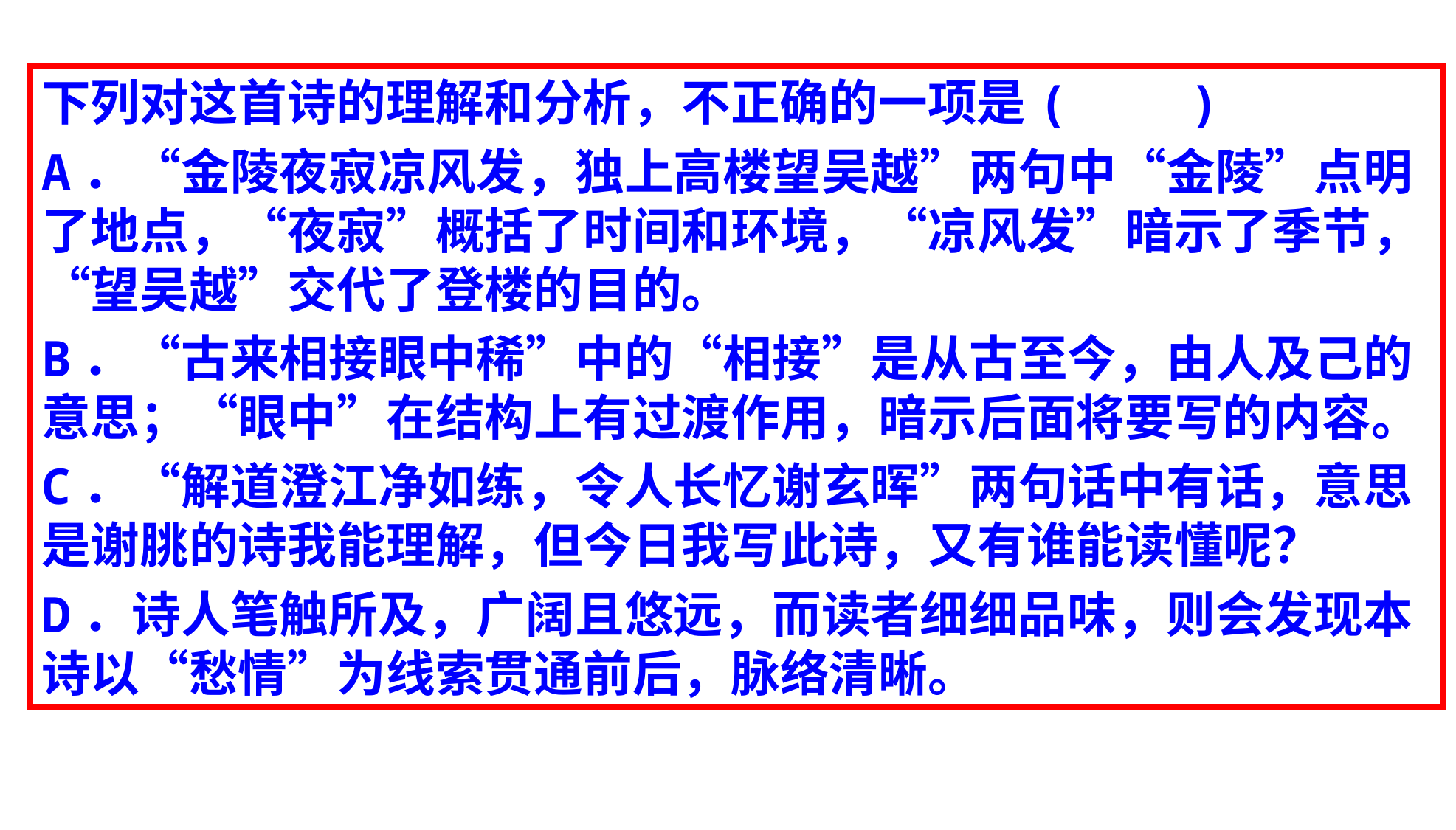

下列对这首诗的理解和分析，不正确的一项是(　　)
A．“金陵夜寂凉风发，独上高楼望吴越”两句中“金陵”点明了地点，“夜寂”概括了时间和环境，“凉风发”暗示了季节，“望吴越”交代了登楼的目的。
B．“古来相接眼中稀”中的“相接”是从古至今，由人及己的意思；“眼中”在结构上有过渡作用，暗示后面将要写的内容。
C．“解道澄江净如练，令人长忆谢玄晖”两句话中有话，意思是谢朓的诗我能理解，但今日我写此诗，又有谁能读懂呢？
D．诗人笔触所及，广阔且悠远，而读者细细品味，则会发现本诗以“愁情”为线索贯通前后，脉络清晰。